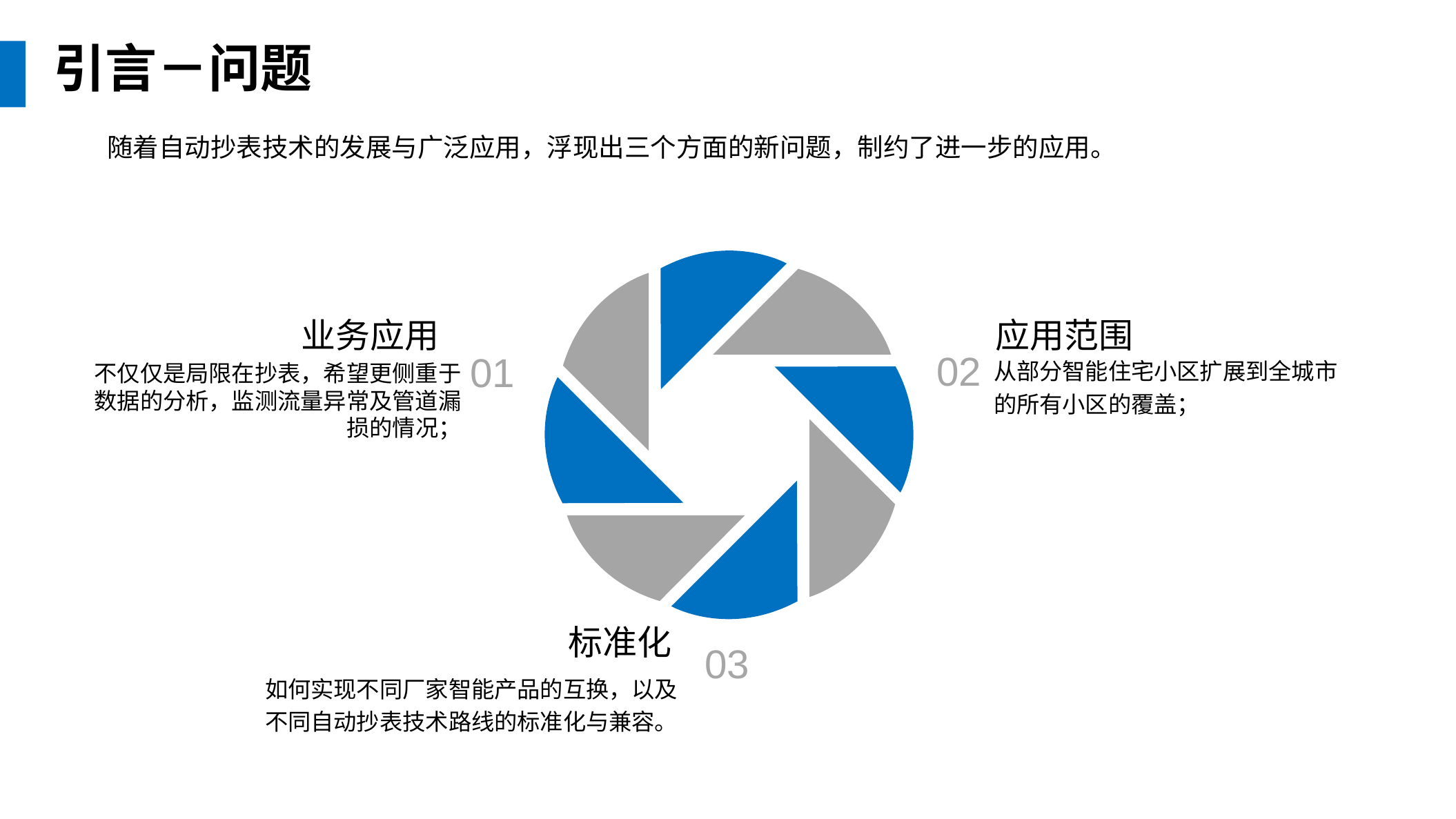

引言－问题

随着自动抄表技术的发展与广泛应用，浮现出三个方面的新问题，制约了进一步的应用。

应用范围
业务应用
02
01
从部分智能住宅小区扩展到全城市的所有小区的覆盖；

不仅仅是局限在抄表，希望更侧重于数据的分析，监测流量异常及管道漏损的情况；
标准化
03
如何实现不同厂家智能产品的互换，以及不同自动抄表技术路线的标准化与兼容。